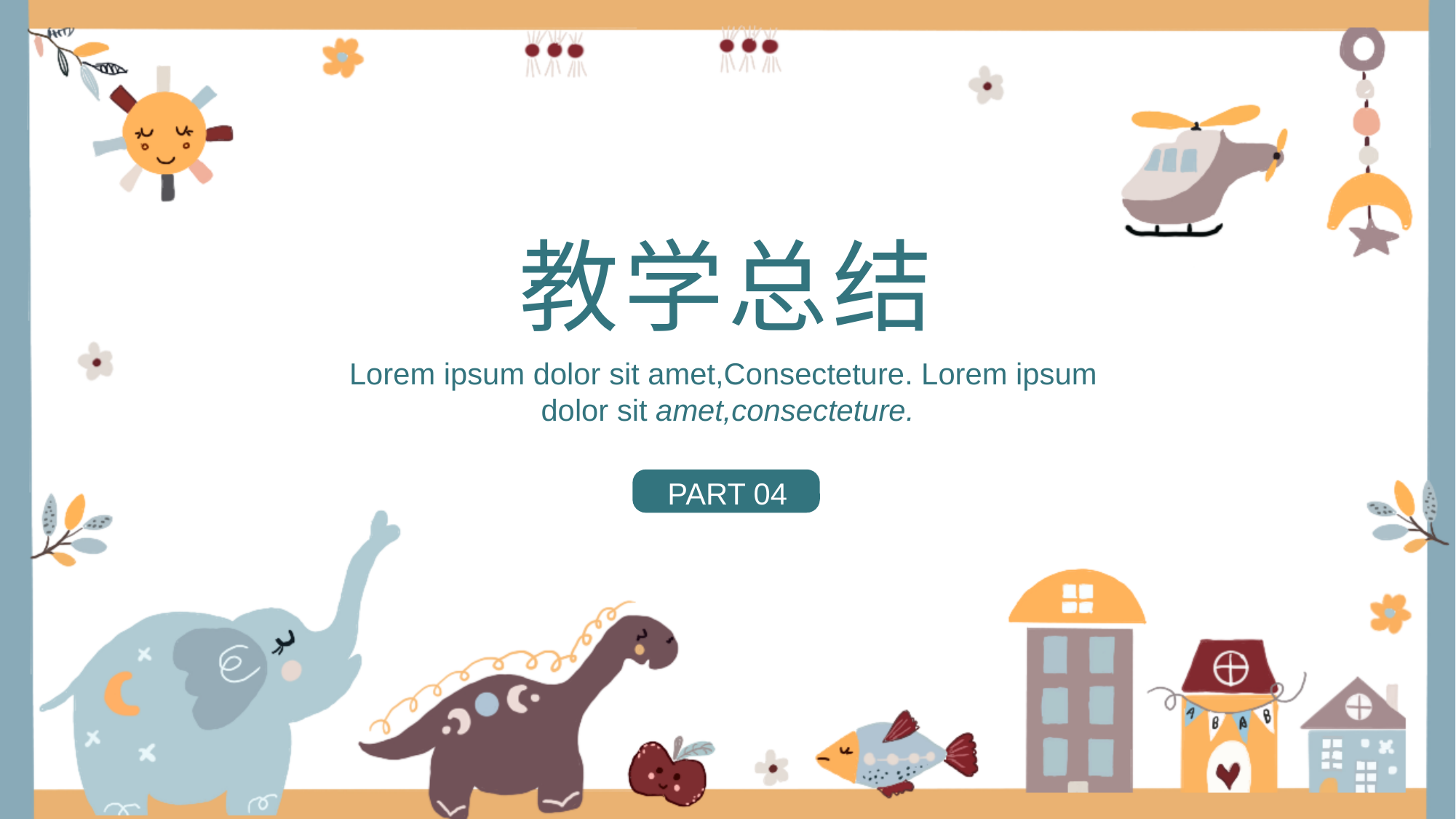

# 教学总结
Lorem ipsum dolor sit amet,Consecteture. Lorem ipsum
dolor sit amet,consecteture.

PART 04